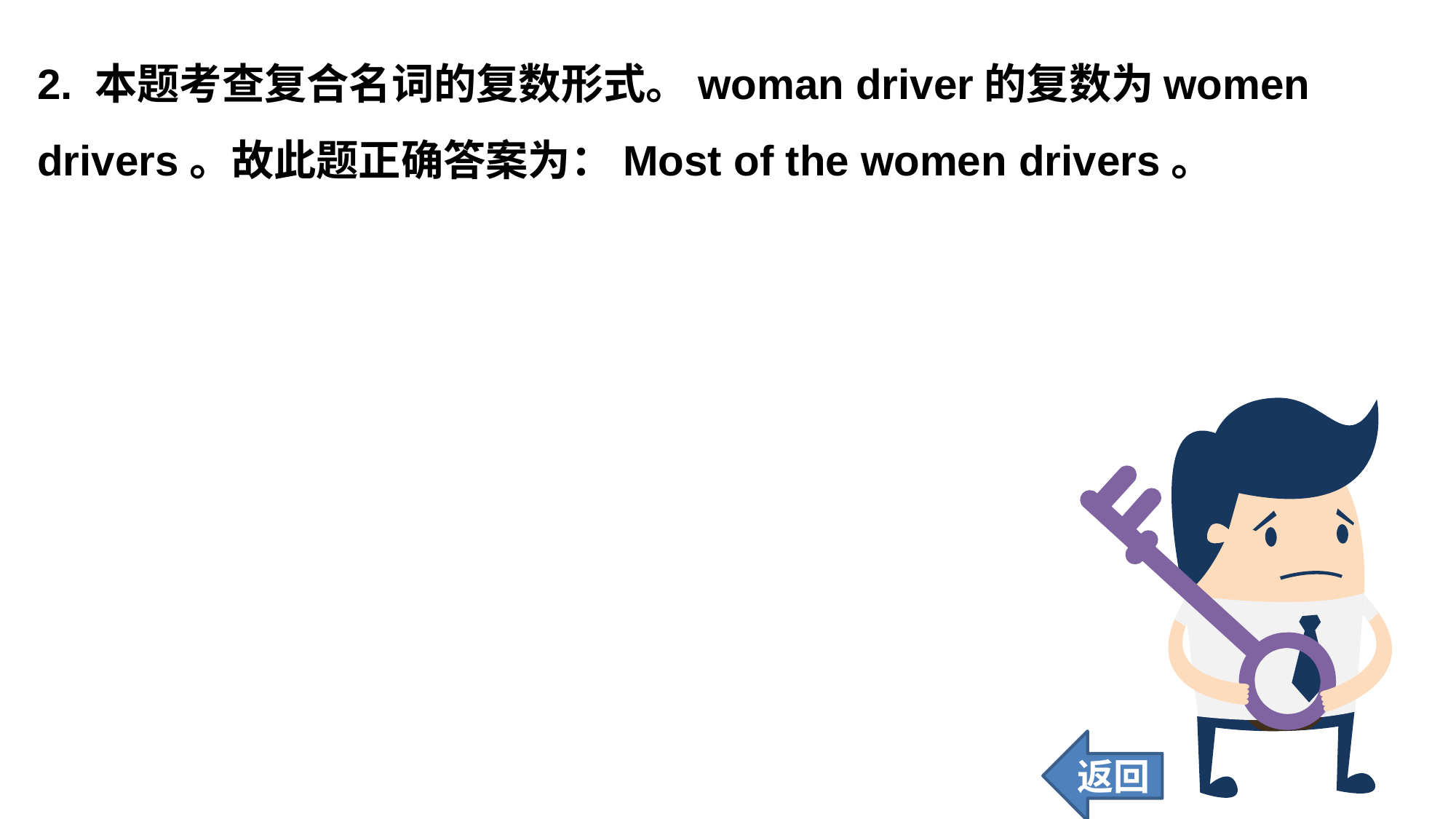

2. 本题考查复合名词的复数形式。woman driver的复数为women drivers。故此题正确答案为：Most of the women drivers。

返回
34